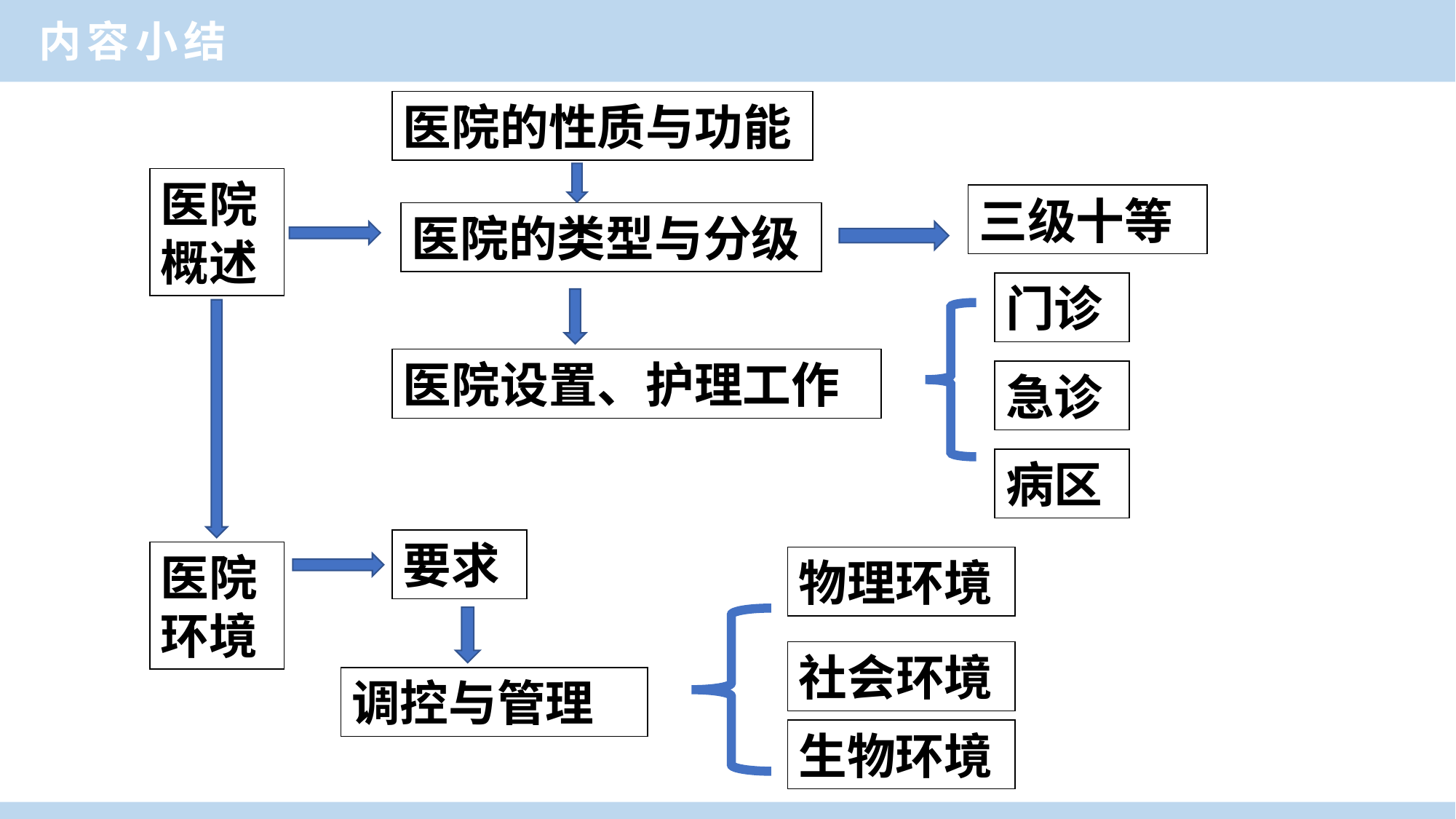

内容小结
医院的性质与功能

医院概述
三级十等
医院的类型与分级

门诊

医院设置、护理工作
急诊
病区
要求
医院环境
物理环境

社会环境
调控与管理
生物环境